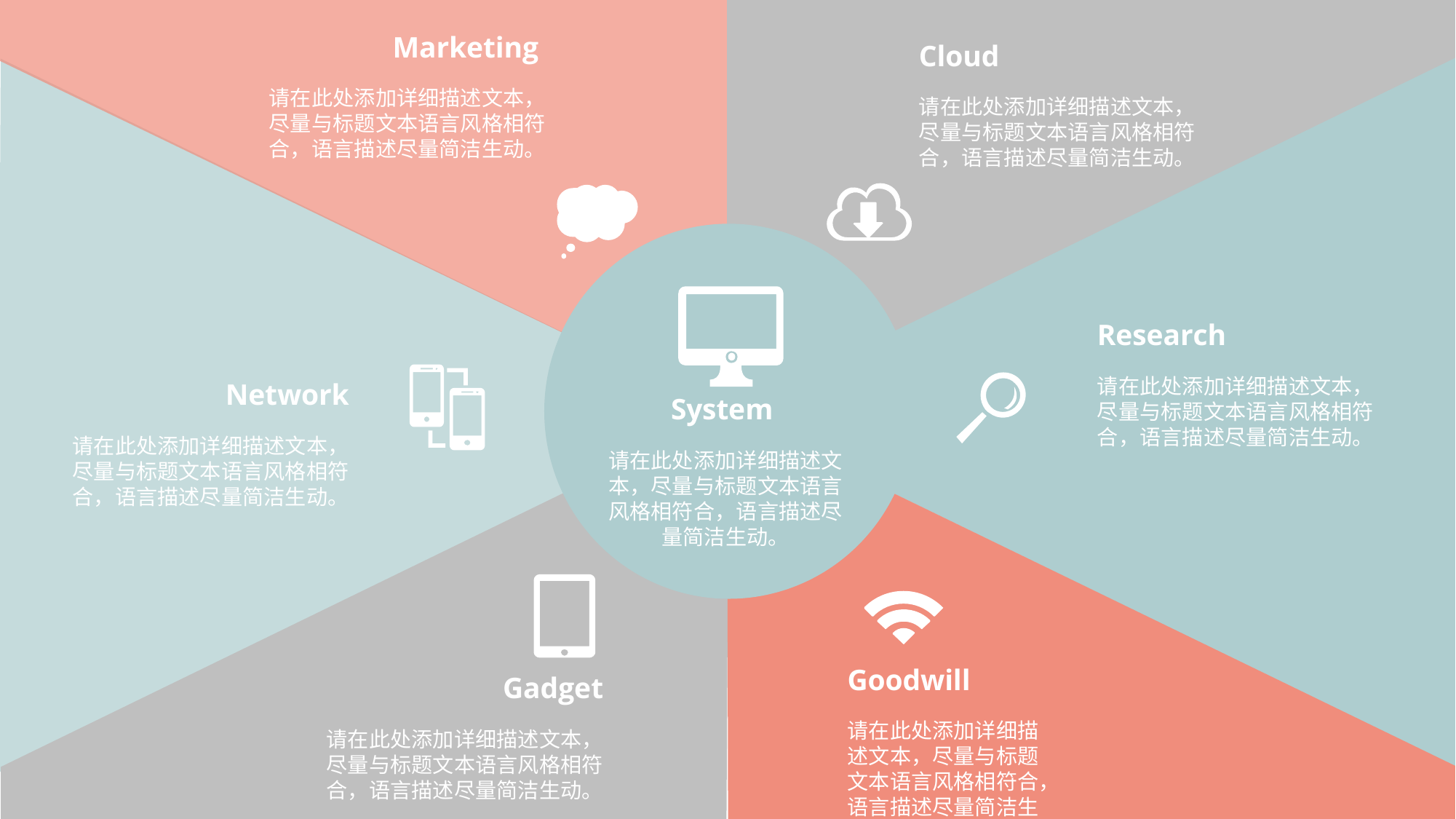

Marketing

请在此处添加详细描述文本，尽量与标题文本语言风格相符合，语言描述尽量简洁生动。
Cloud

请在此处添加详细描述文本，尽量与标题文本语言风格相符合，语言描述尽量简洁生动。

Research

请在此处添加详细描述文本，尽量与标题文本语言风格相符合，语言描述尽量简洁生动。

Network

请在此处添加详细描述文本，尽量与标题文本语言风格相符合，语言描述尽量简洁生动。
System

请在此处添加详细描述文本，尽量与标题文本语言风格相符合，语言描述尽量简洁生动。

Goodwill

请在此处添加详细描述文本，尽量与标题文本语言风格相符合，语言描述尽量简洁生动。
Gadget

请在此处添加详细描述文本，尽量与标题文本语言风格相符合，语言描述尽量简洁生动。